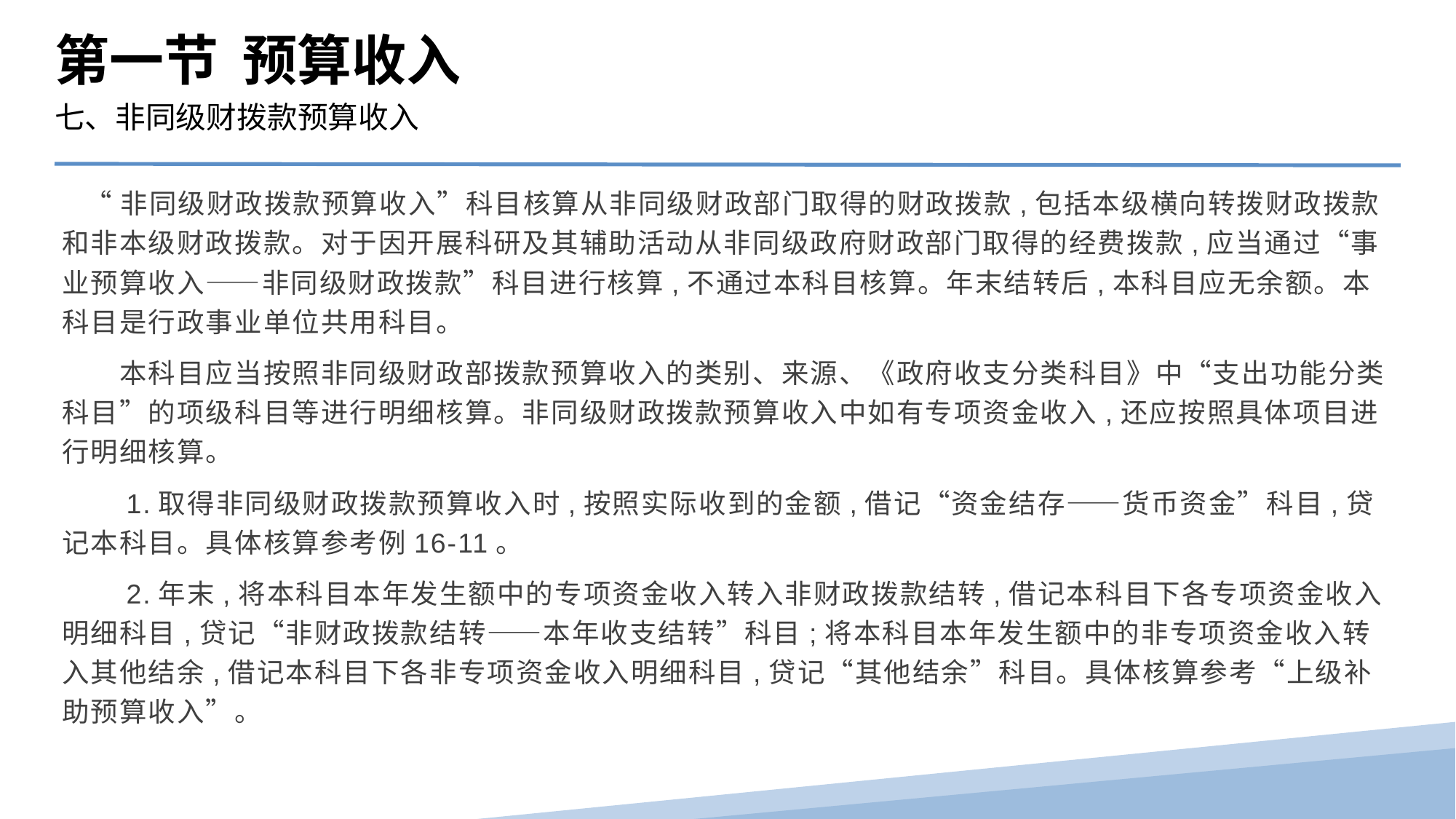

第一节  预算收入
七、非同级财拨款预算收入
   “非同级财政拨款预算收入”科目核算从非同级财政部门取得的财政拨款,包括本级横向转拨财政拨款和非本级财政拨款。对于因开展科研及其辅助活动从非同级政府财政部门取得的经费拨款,应当通过“事业预算收入——非同级财政拨款”科目进行核算,不通过本科目核算。年末结转后,本科目应无余额。本科目是行政事业单位共用科目。
　　本科目应当按照非同级财政部拨款预算收入的类别、来源、《政府收支分类科目》中“支出功能分类科目”的项级科目等进行明细核算。非同级财政拨款预算收入中如有专项资金收入,还应按照具体项目进行明细核算。
　　1.取得非同级财政拨款预算收入时,按照实际收到的金额,借记“资金结存——货币资金”科目,贷记本科目。具体核算参考例16-11。
　　2.年末,将本科目本年发生额中的专项资金收入转入非财政拨款结转,借记本科目下各专项资金收入明细科目,贷记“非财政拨款结转——本年收支结转”科目;将本科目本年发生额中的非专项资金收入转入其他结余,借记本科目下各非专项资金收入明细科目,贷记“其他结余”科目。具体核算参考“上级补助预算收入”。